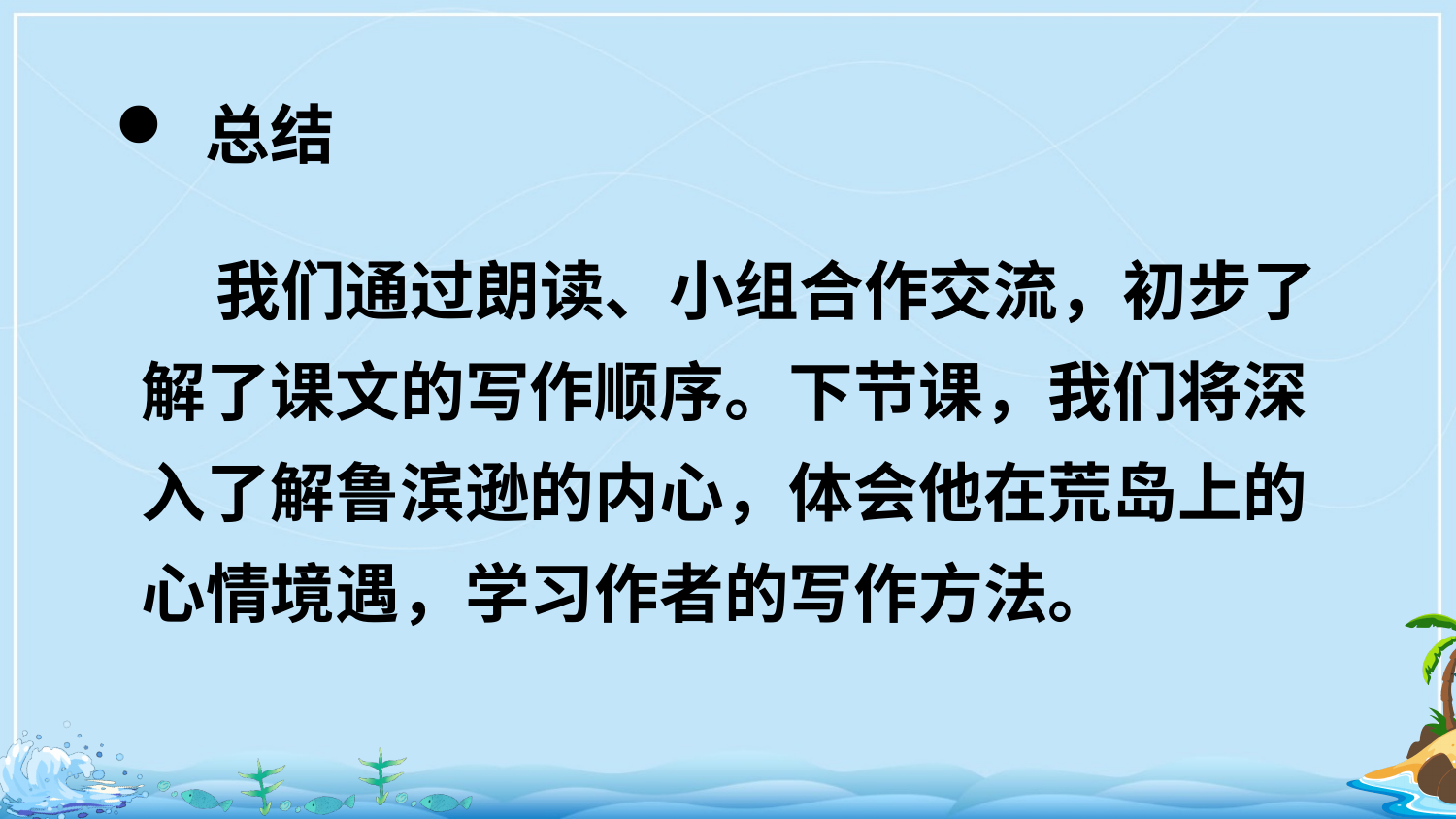

总结
    我们通过朗读、小组合作交流，初步了解了课文的写作顺序。下节课，我们将深入了解鲁滨逊的内心，体会他在荒岛上的心情境遇，学习作者的写作方法。